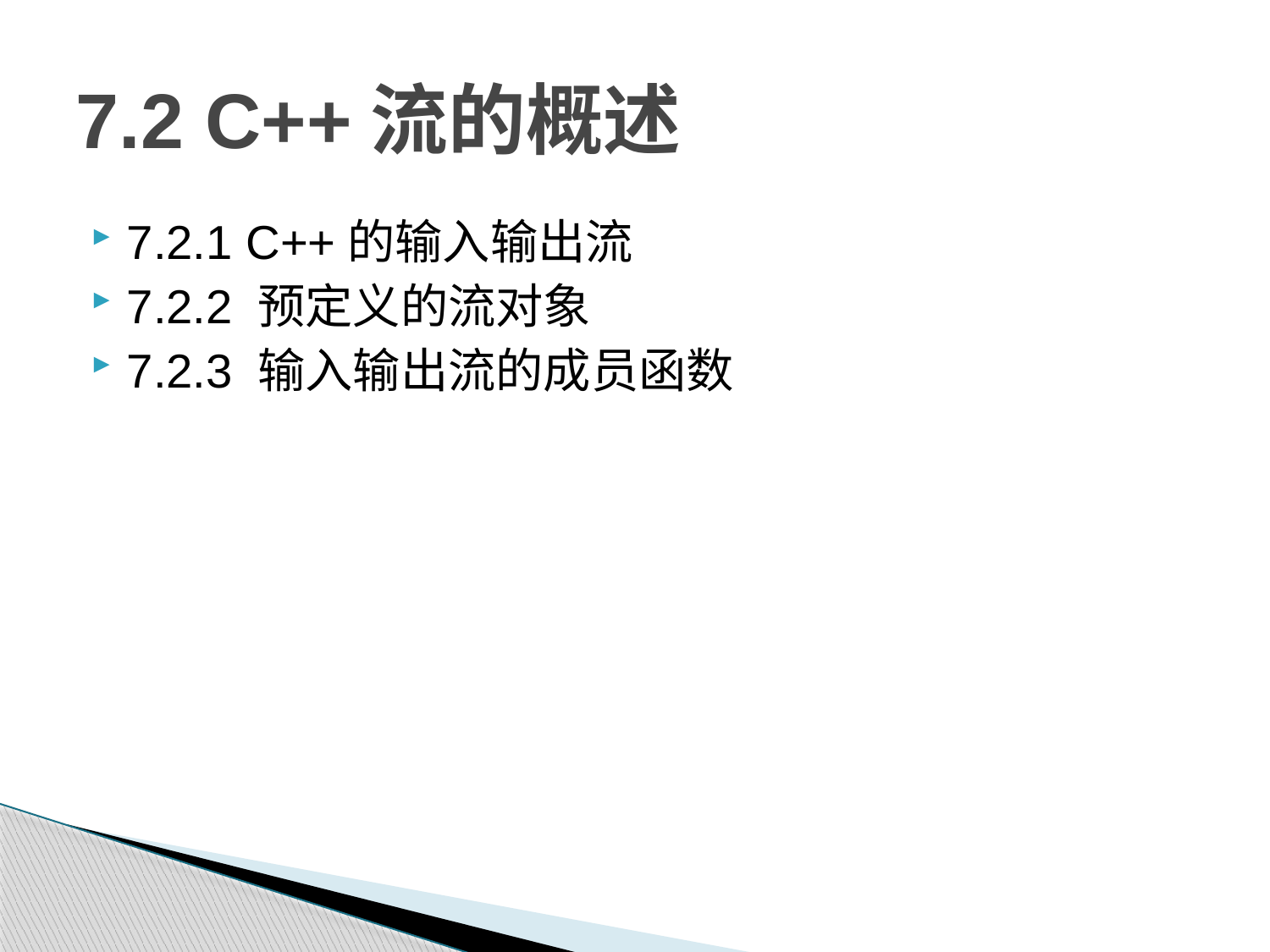

# 7.2 C++流的概述
7.2.1 C++的输入输出流
7.2.2 预定义的流对象
7.2.3 输入输出流的成员函数